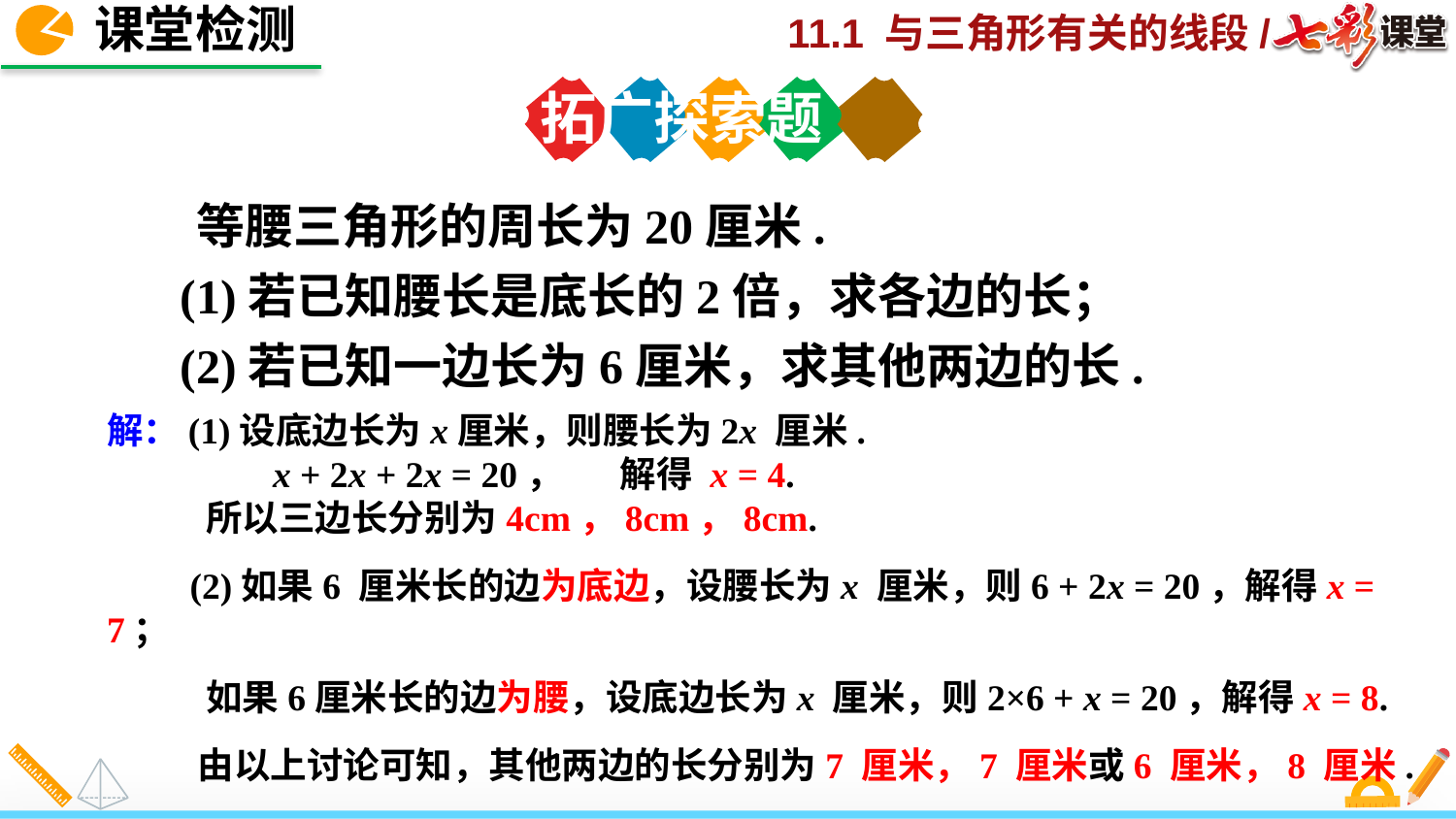

课堂检测

拓广探索题

      等腰三角形的周长为20厘米.
     (1)若已知腰长是底长的2倍，求各边的长；
     (2)若已知一边长为6厘米，求其他两边的长.

解：(1)设底边长为x厘米，则腰长为2x 厘米.
                  x + 2x + 2x = 20，       解得 x = 4.
           所以三边长分别为4cm，8cm，8cm.
         (2)如果6 厘米长的边为底边，设腰长为x 厘米，则6 + 2x = 20，解得x = 7；
           如果6厘米长的边为腰，设底边长为x 厘米，则2×6 + x = 20，解得x = 8.
          由以上讨论可知，其他两边的长分别为7 厘米，7 厘米或6 厘米，8 厘米.